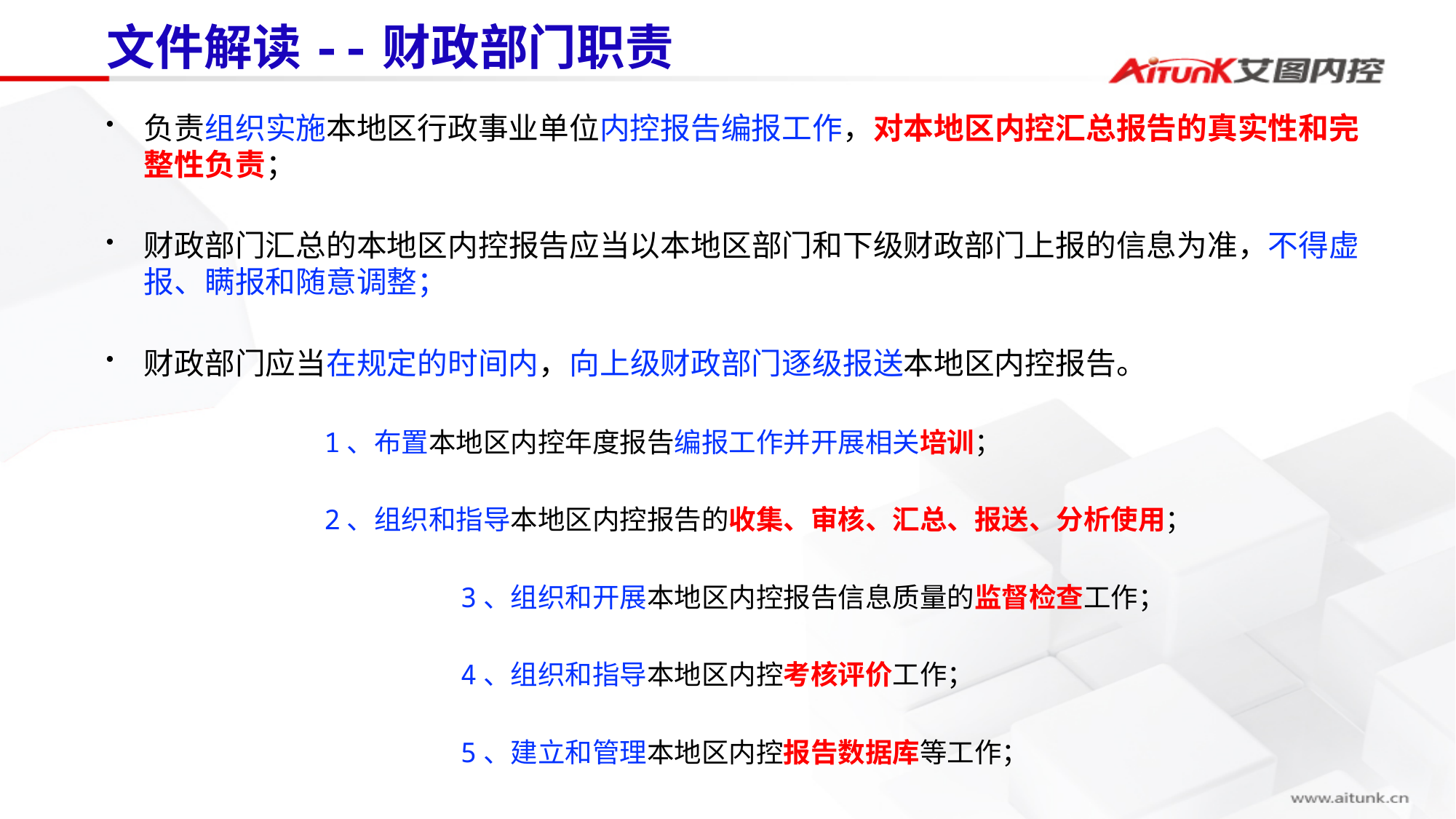

# 文件解读--财政部门职责
负责组织实施本地区行政事业单位内控报告编报工作，对本地区内控汇总报告的真实性和完整性负责；
财政部门汇总的本地区内控报告应当以本地区部门和下级财政部门上报的信息为准，不得虚报、瞒报和随意调整；
财政部门应当在规定的时间内，向上级财政部门逐级报送本地区内控报告。
           1、布置本地区内控年度报告编报工作并开展相关培训；
           2、组织和指导本地区内控报告的收集、审核、汇总、报送、分析使用；
		      3、组织和开展本地区内控报告信息质量的监督检查工作；
		      4、组织和指导本地区内控考核评价工作；
		      5、建立和管理本地区内控报告数据库等工作；